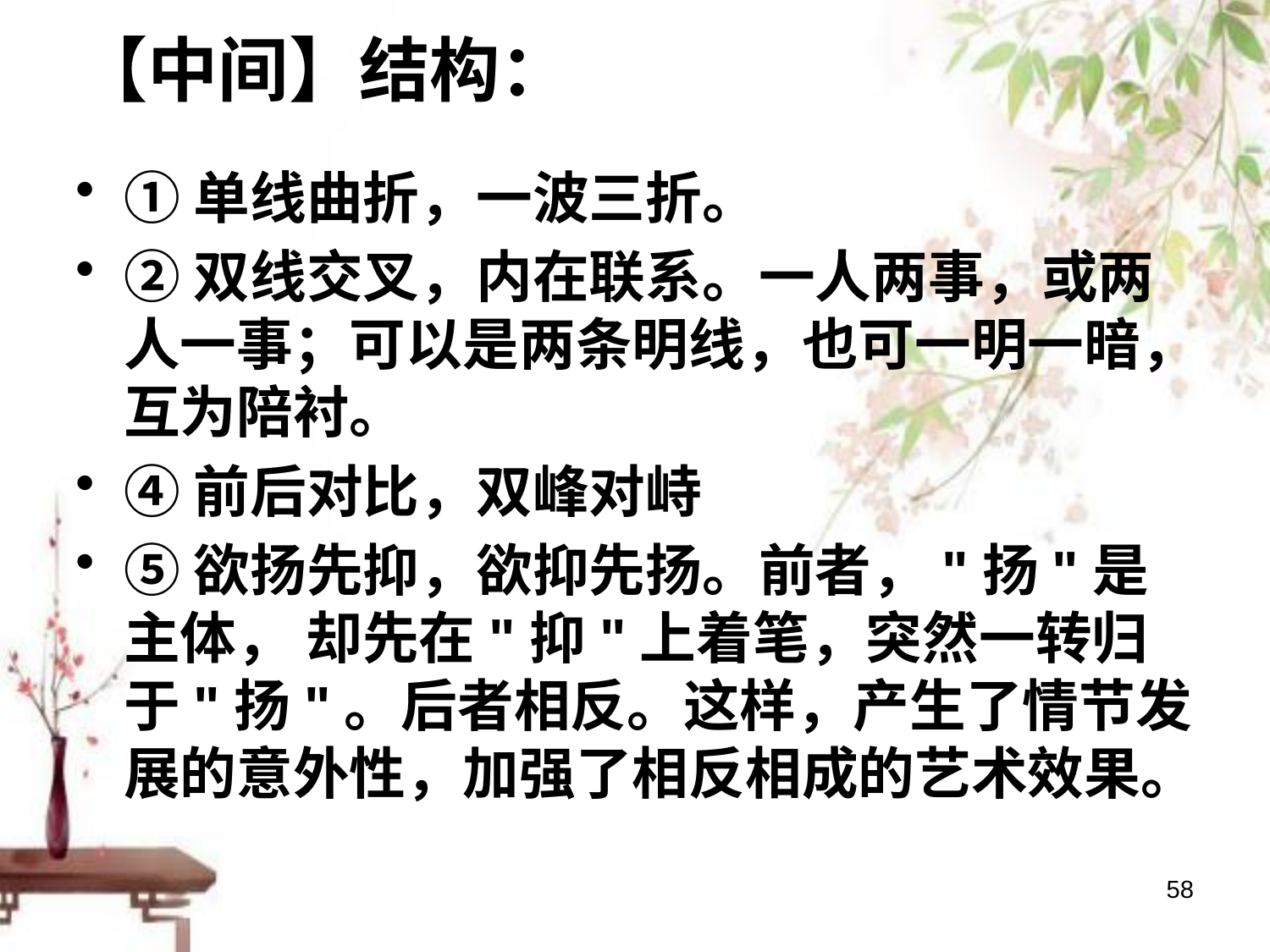

# 【中间】结构：
①单线曲折，一波三折。
②双线交叉，内在联系。一人两事，或两人一事；可以是两条明线，也可一明一暗，互为陪衬。
④前后对比，双峰对峙
⑤欲扬先抑，欲抑先扬。前者，"扬"是主体， 却先在"抑"上着笔，突然一转归于"扬"。后者相反。这样，产生了情节发展的意外性，加强了相反相成的艺术效果。

58